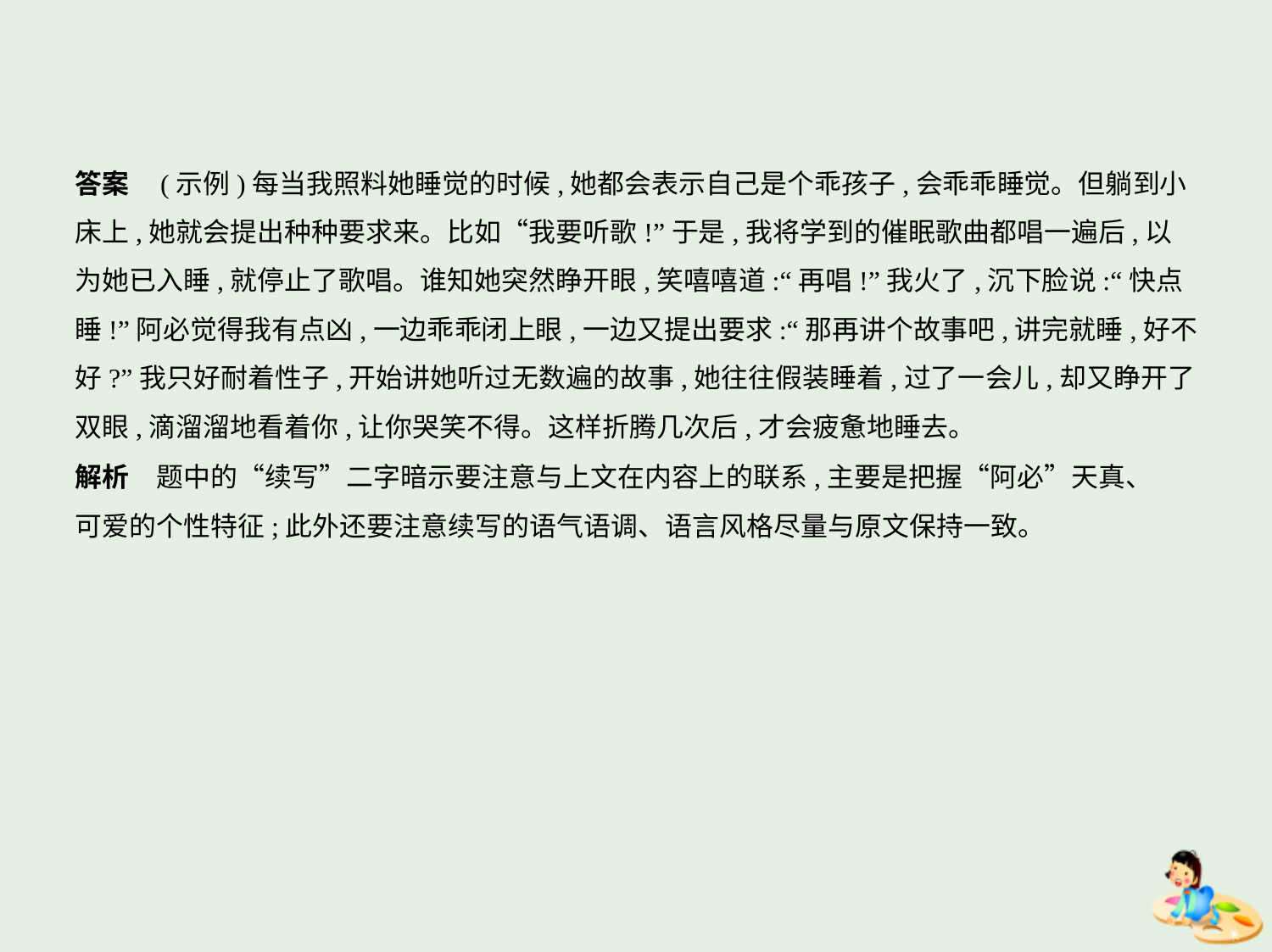

答案    (示例)每当我照料她睡觉的时候,她都会表示自己是个乖孩子,会乖乖睡觉。但躺到小
床上,她就会提出种种要求来。比如“我要听歌!”于是,我将学到的催眠歌曲都唱一遍后,以
为她已入睡,就停止了歌唱。谁知她突然睁开眼,笑嘻嘻道:“再唱!”我火了,沉下脸说:“快点
睡!”阿必觉得我有点凶,一边乖乖闭上眼,一边又提出要求:“那再讲个故事吧,讲完就睡,好不
好?”我只好耐着性子,开始讲她听过无数遍的故事,她往往假装睡着,过了一会儿,却又睁开了
双眼,滴溜溜地看着你,让你哭笑不得。这样折腾几次后,才会疲惫地睡去。
解析　题中的“续写”二字暗示要注意与上文在内容上的联系,主要是把握“阿必”天真、
可爱的个性特征;此外还要注意续写的语气语调、语言风格尽量与原文保持一致。